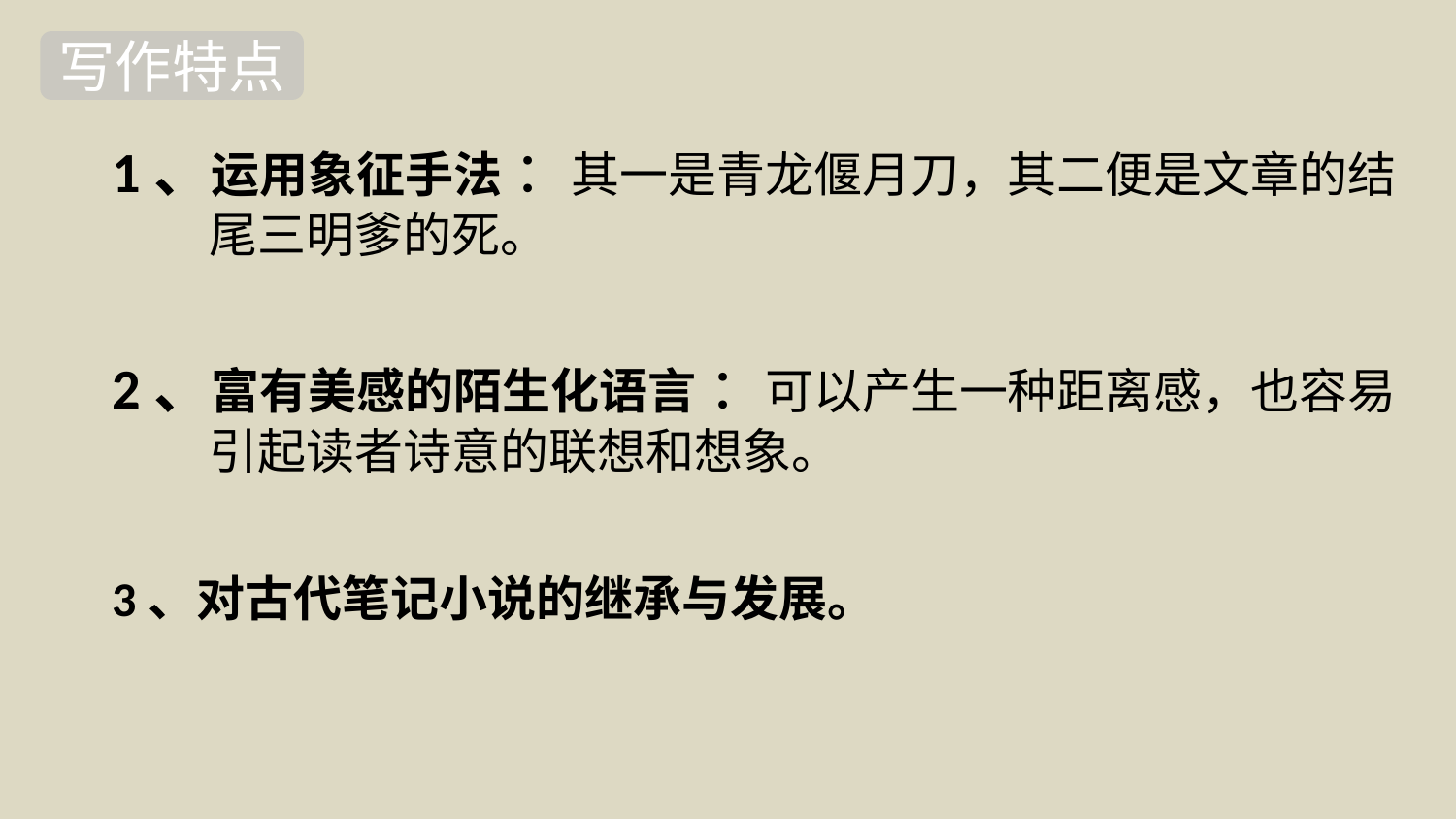

写作特点

1、运用象征手法 ：其一是青龙偃月刀，其二便是文章的结尾三明爹的死。

2、富有美感的陌生化语言 ：可以产生一种距离感，也容易引起读者诗意的联想和想象。

3、对古代笔记小说的继承与发展。